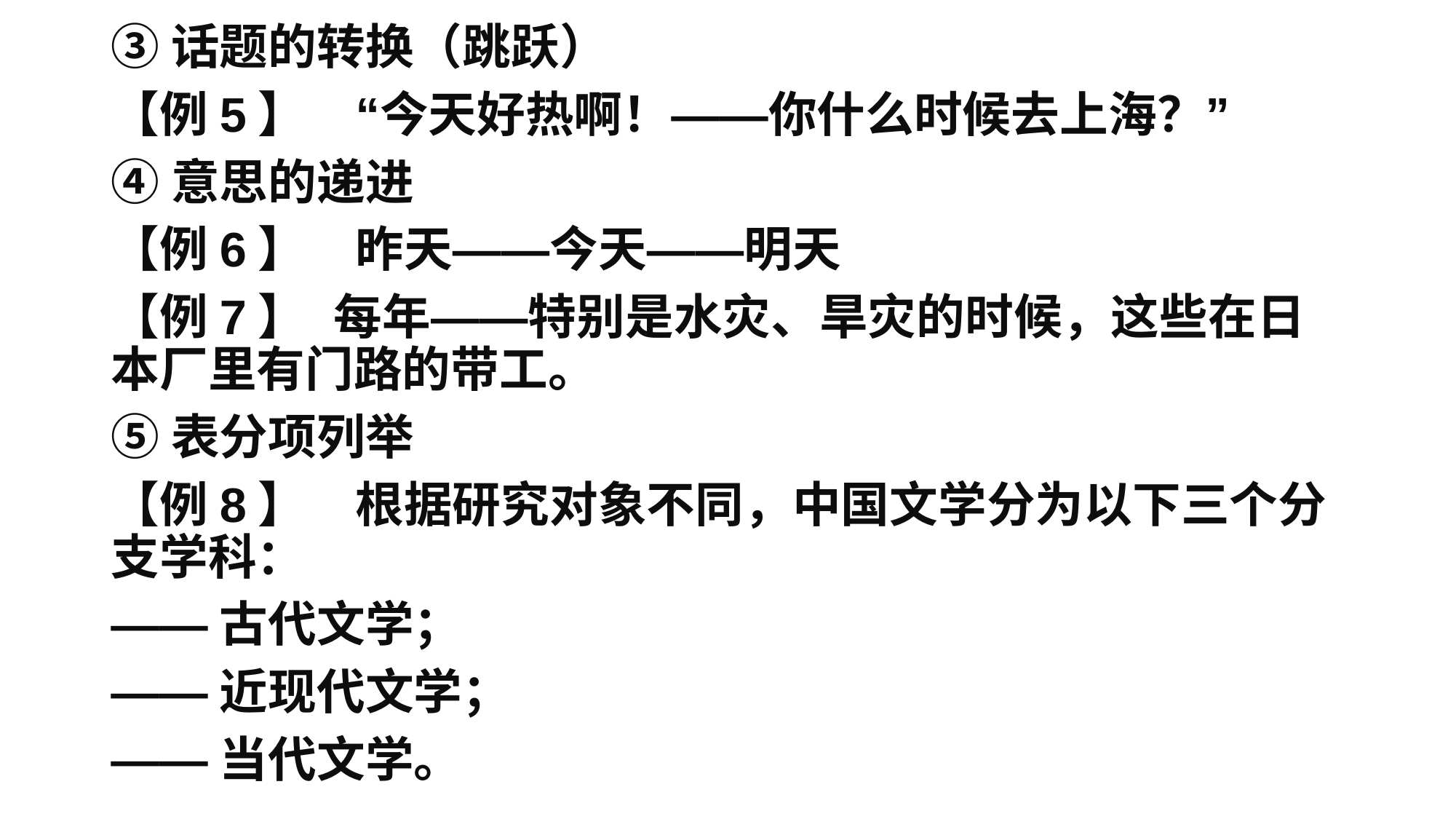

③话题的转换（跳跃）
【例5】　“今天好热啊！——你什么时候去上海？”
④意思的递进
【例6】　昨天——今天——明天
【例7】  每年——特别是水灾、旱灾的时候，这些在日本厂里有门路的带工。
⑤表分项列举
【例8】　根据研究对象不同，中国文学分为以下三个分支学科：
——古代文学；
——近现代文学；
——当代文学。